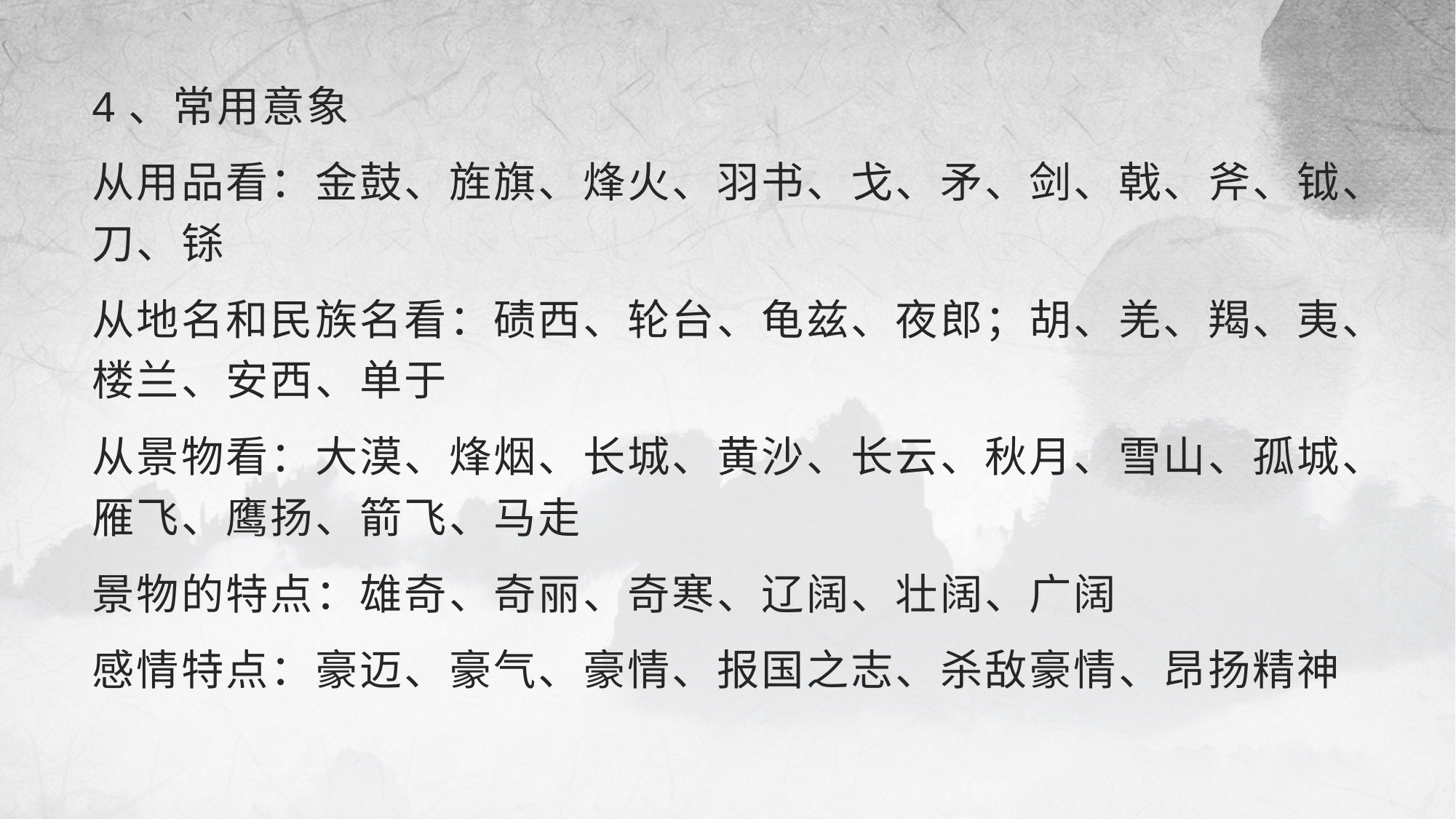

4、常用意象
从用品看：金鼓、旌旗、烽火、羽书、戈、矛、剑、戟、斧、钺、刀、铩
从地名和民族名看：碛西、轮台、龟兹、夜郎；胡、羌、羯、夷、楼兰、安西、单于
从景物看：大漠、烽烟、长城、黄沙、长云、秋月、雪山、孤城、雁飞、鹰扬、箭飞、马走
景物的特点：雄奇、奇丽、奇寒、辽阔、壮阔、广阔
感情特点：豪迈、豪气、豪情、报国之志、杀敌豪情、昂扬精神